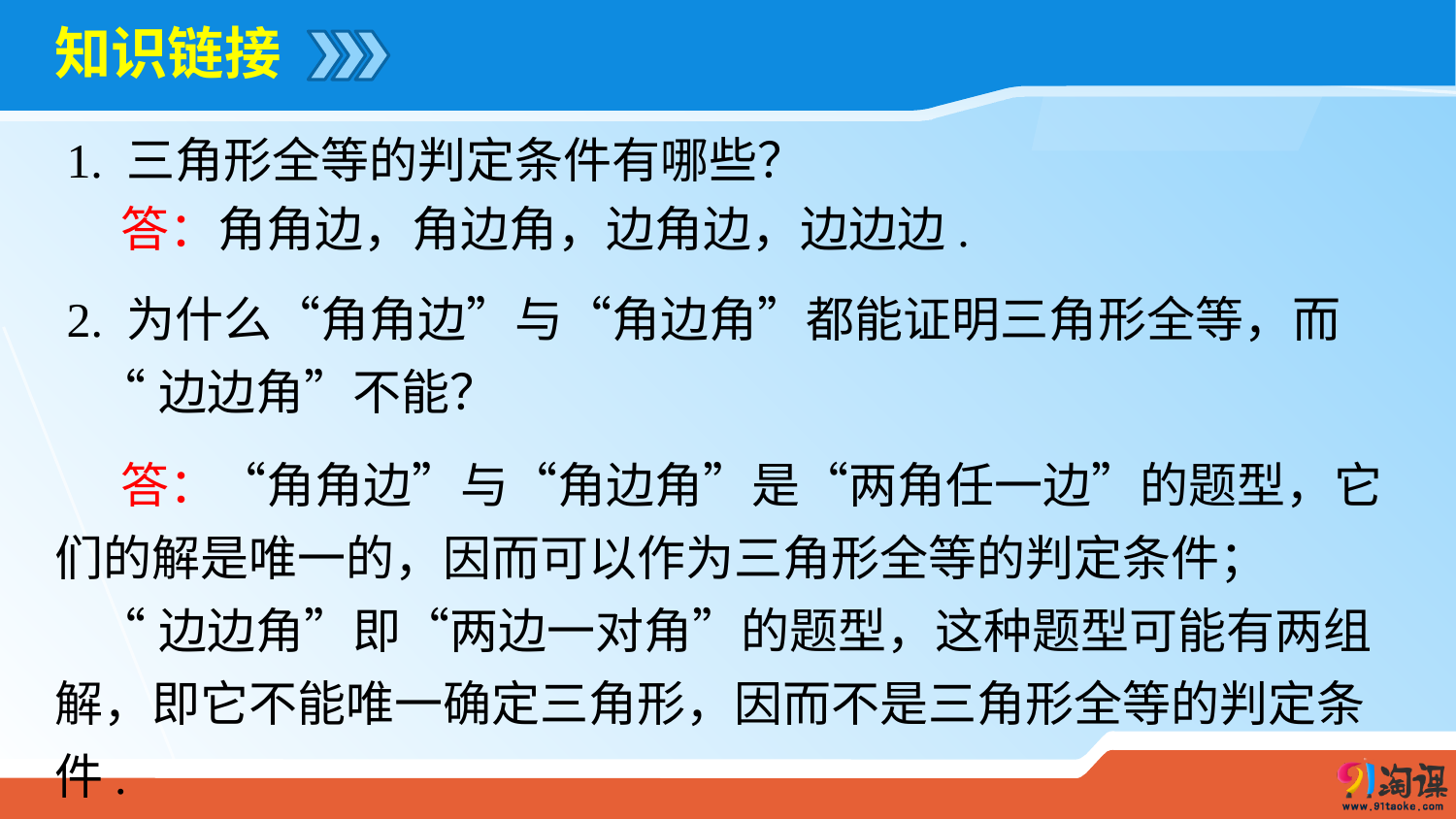

# 知识链接
 1. 三角形全等的判定条件有哪些？
     答：角角边，角边角，边角边，边边边.
 2. 为什么“角角边”与“角边角”都能证明三角形全等，而
    “边边角”不能？
     答：“角角边”与“角边角”是“两角任一边”的题型，它们的解是唯一的，因而可以作为三角形全等的判定条件；
    “边边角”即“两边一对角”的题型，这种题型可能有两组解，即它不能唯一确定三角形，因而不是三角形全等的判定条件.